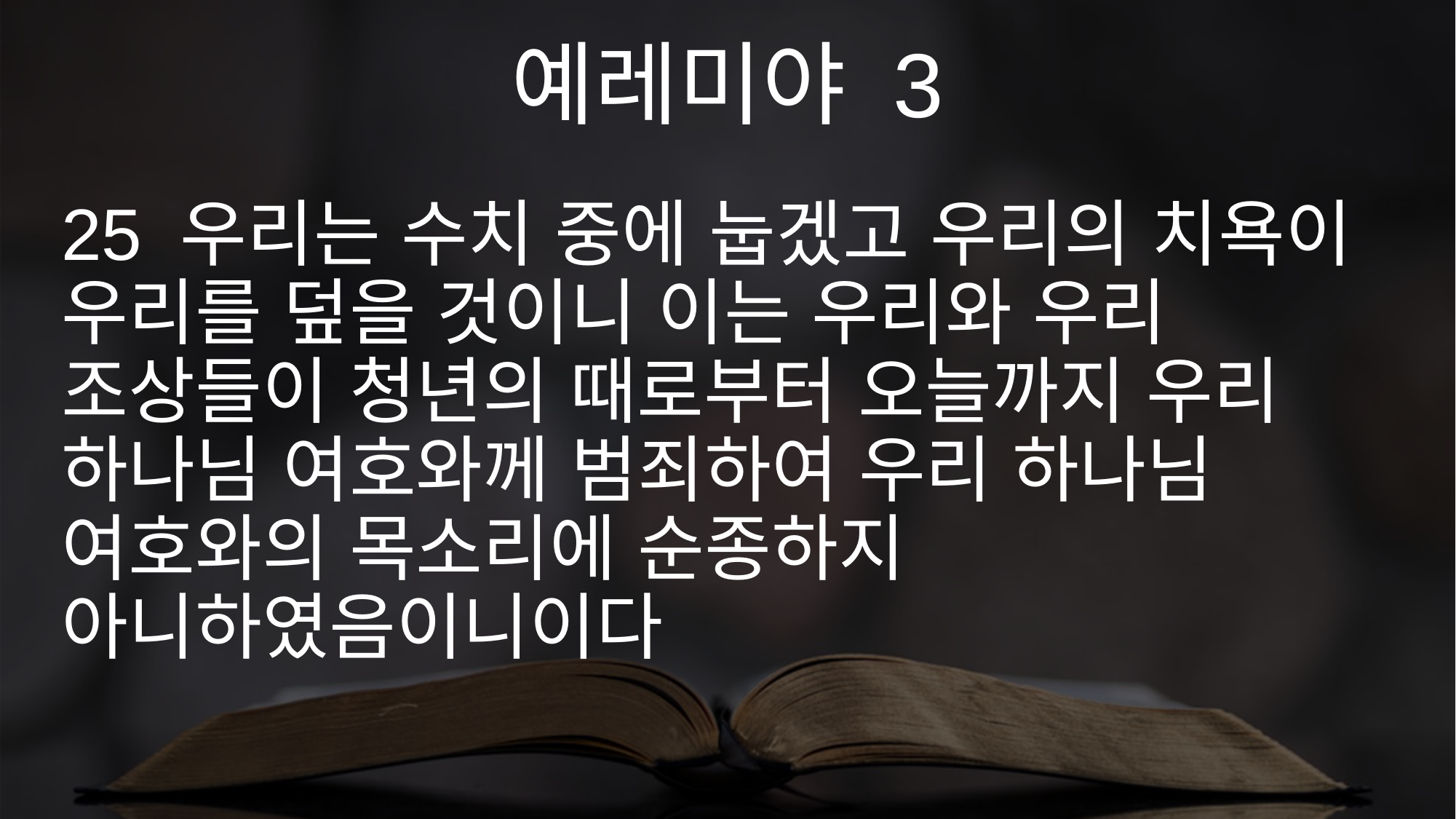

예레미야 3
25 우리는 수치 중에 눕겠고 우리의 치욕이 우리를 덮을 것이니 이는 우리와 우리 조상들이 청년의 때로부터 오늘까지 우리 하나님 여호와께 범죄하여 우리 하나님 여호와의 목소리에 순종하지 아니하였음이니이다